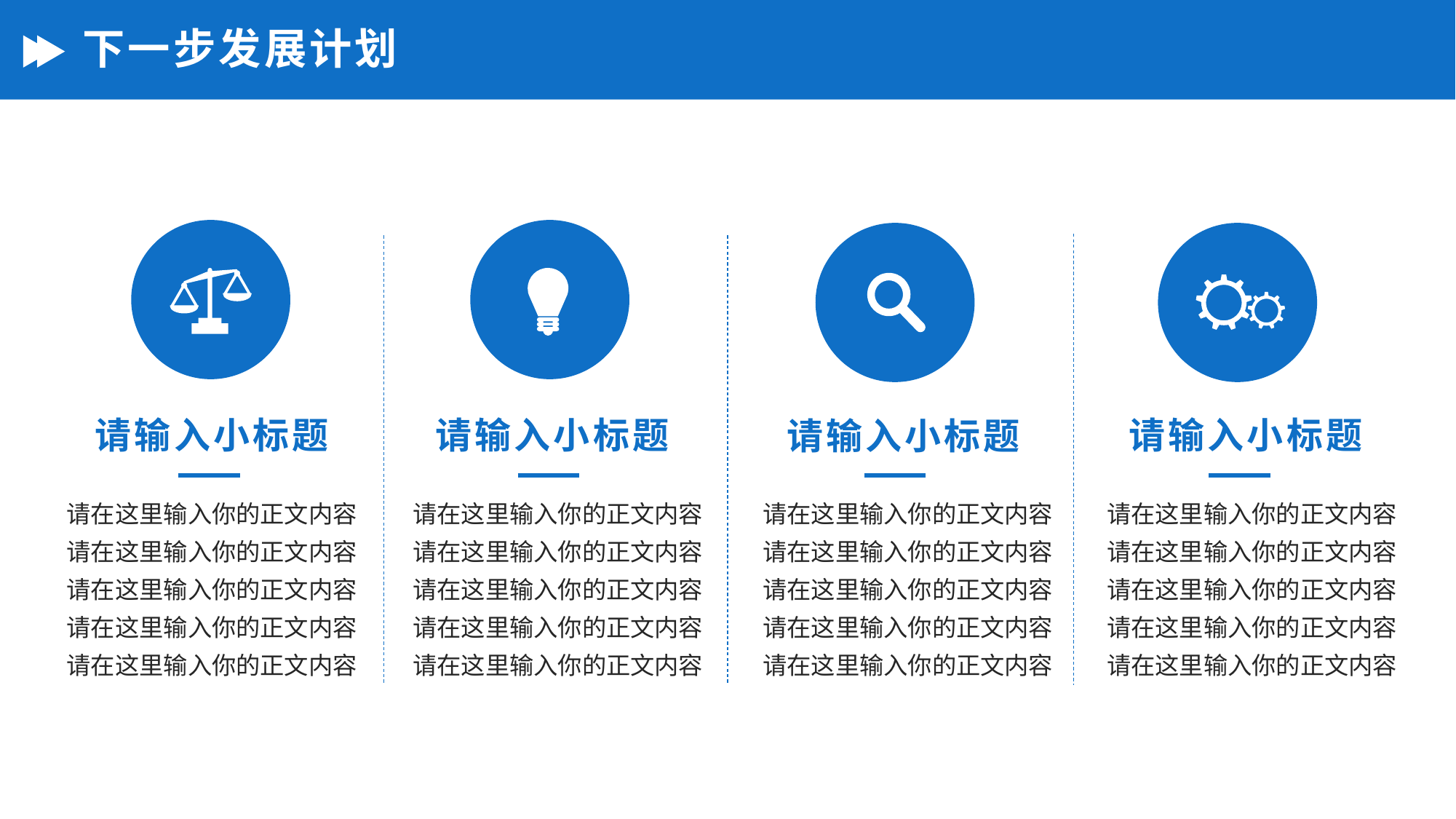

# 下一步发展计划

请输入小标题

请输入小标题

请输入小标题
请输入小标题

请在这里输入你的正文内容请在这里输入你的正文内容请在这里输入你的正文内容请在这里输入你的正文内容请在这里输入你的正文内容
请在这里输入你的正文内容请在这里输入你的正文内容请在这里输入你的正文内容请在这里输入你的正文内容请在这里输入你的正文内容
请在这里输入你的正文内容请在这里输入你的正文内容请在这里输入你的正文内容请在这里输入你的正文内容请在这里输入你的正文内容
请在这里输入你的正文内容请在这里输入你的正文内容请在这里输入你的正文内容请在这里输入你的正文内容请在这里输入你的正文内容